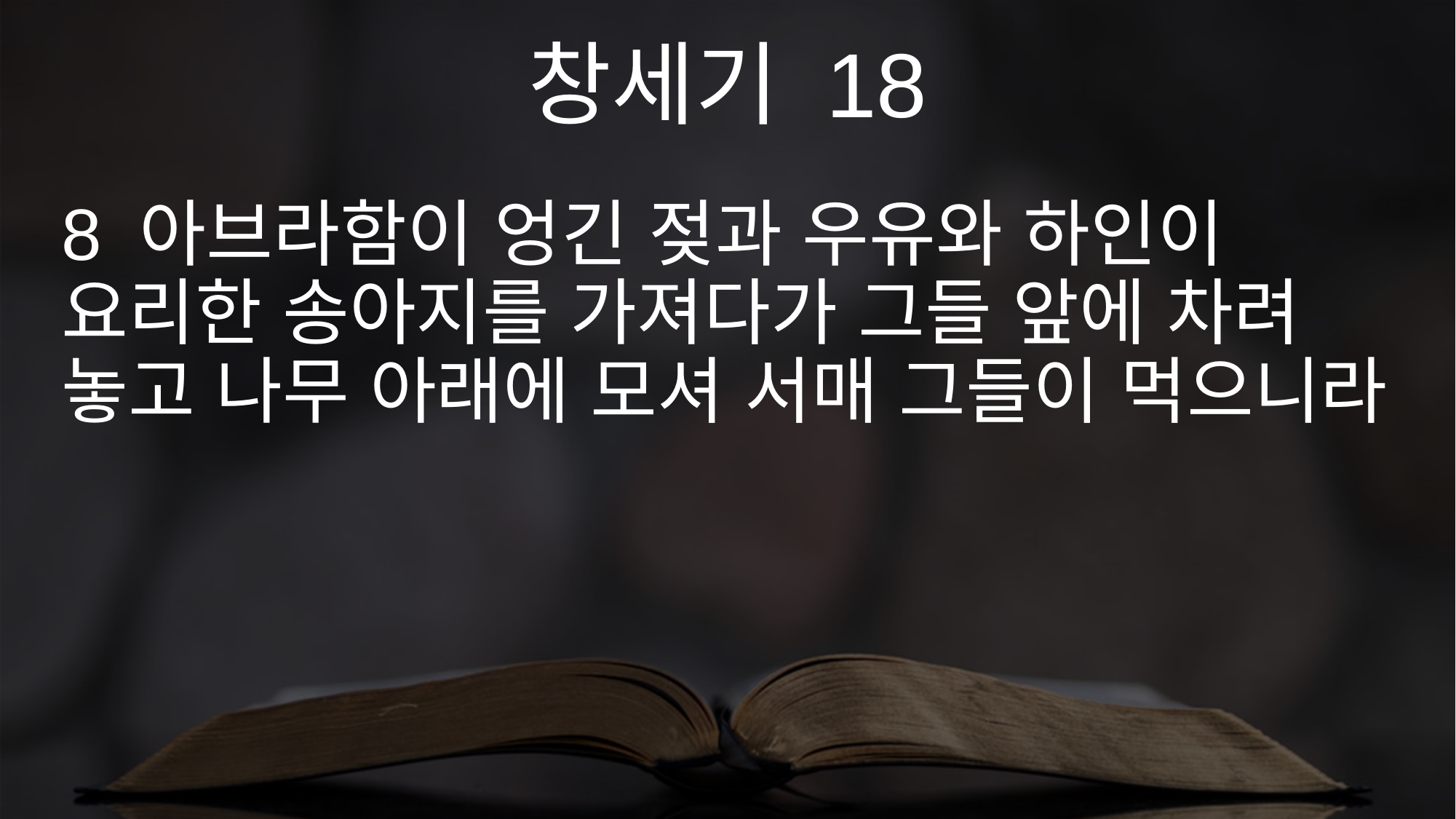

창세기 18
8 아브라함이 엉긴 젖과 우유와 하인이 요리한 송아지를 가져다가 그들 앞에 차려 놓고 나무 아래에 모셔 서매 그들이 먹으니라